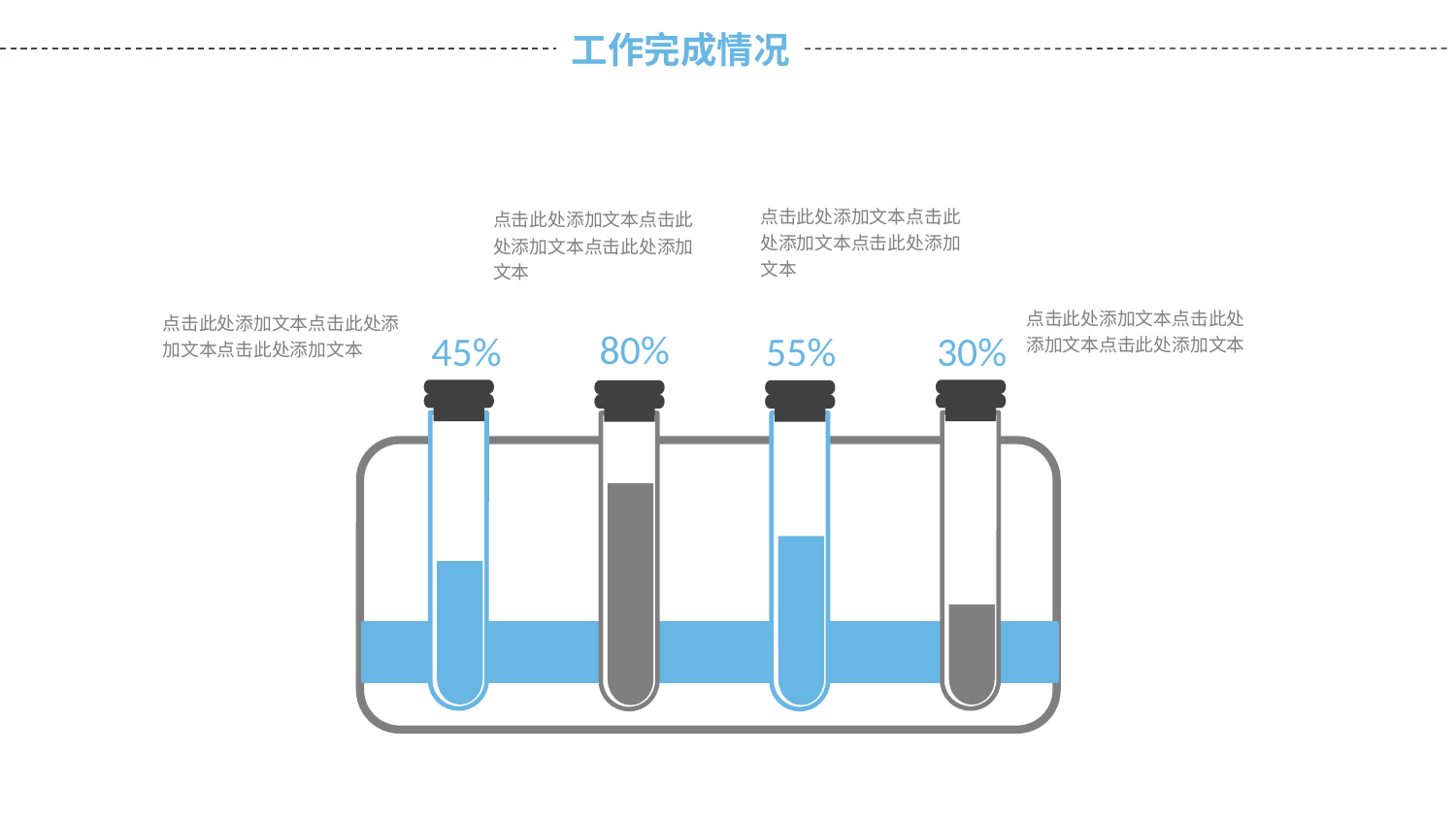

点击此处添加文本点击此处添加文本点击此处添加文本
点击此处添加文本点击此处添加文本点击此处添加文本
点击此处添加文本点击此处添加文本点击此处添加文本
点击此处添加文本点击此处添加文本点击此处添加文本
80%
45%
55%
30%